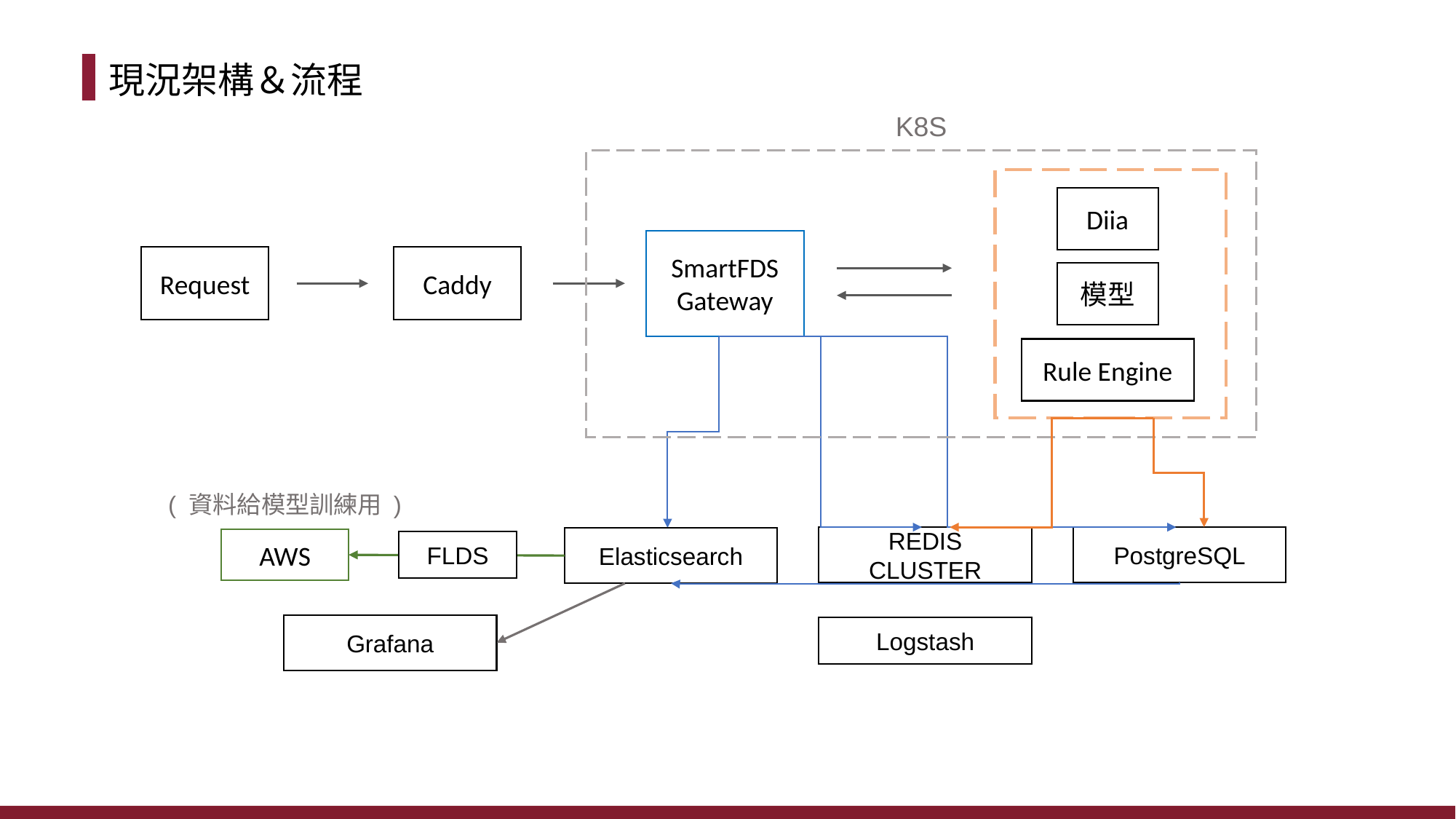

# 現況架構＆流程

K8S

Diia
SmartFDS
Gateway
Request
Caddy
模型
Rule Engine
( 資料給模型訓練用 )
REDIS CLUSTER
PostgreSQL
Elasticsearch
AWS
FLDS
Grafana
Logstash
2